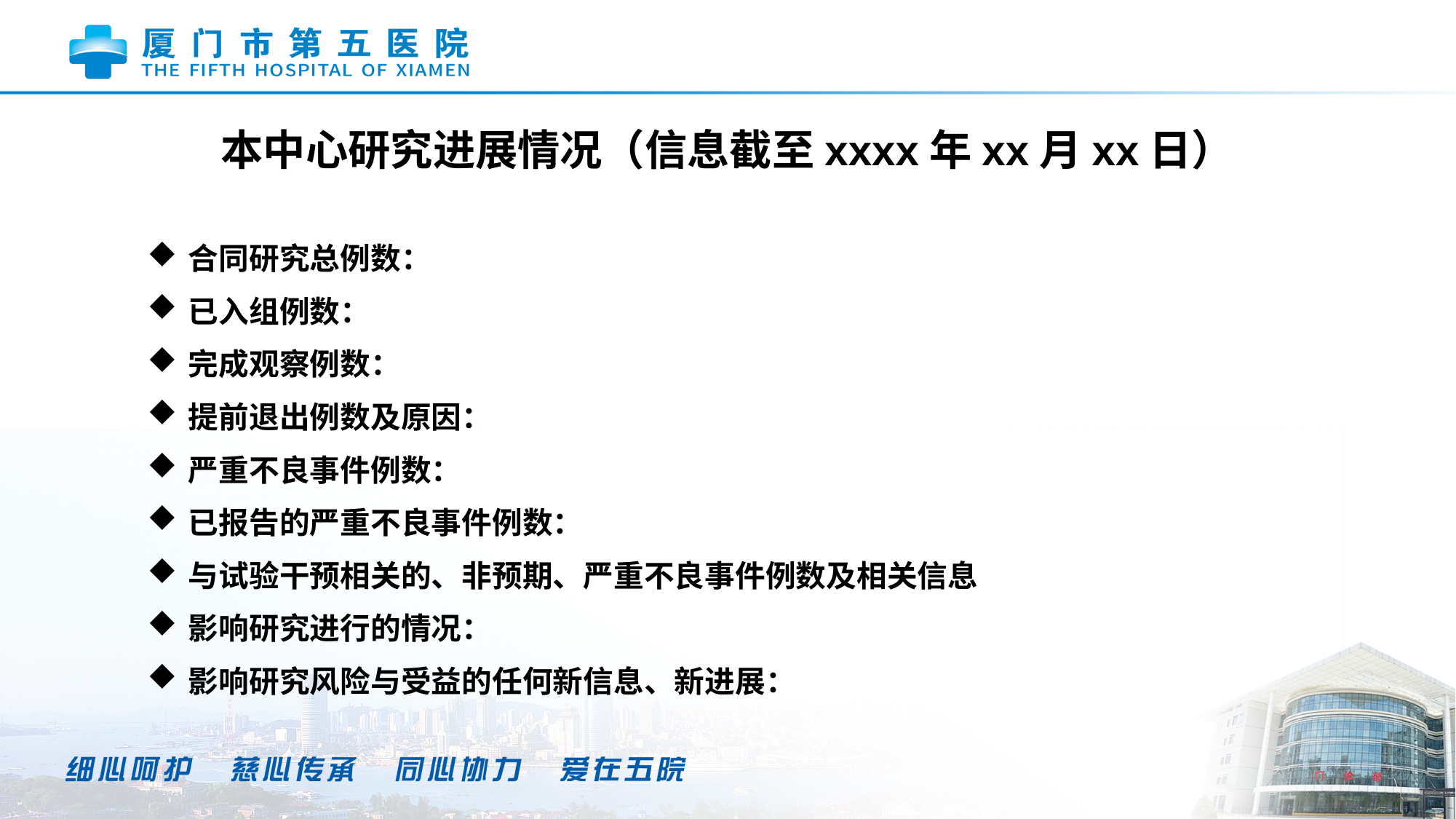

本中心研究进展情况（信息截至xxxx年xx月xx日）
合同研究总例数：
已入组例数：
完成观察例数：
提前退出例数及原因：
严重不良事件例数：
已报告的严重不良事件例数：
与试验干预相关的、非预期、严重不良事件例数及相关信息
影响研究进行的情况：
影响研究风险与受益的任何新信息、新进展：